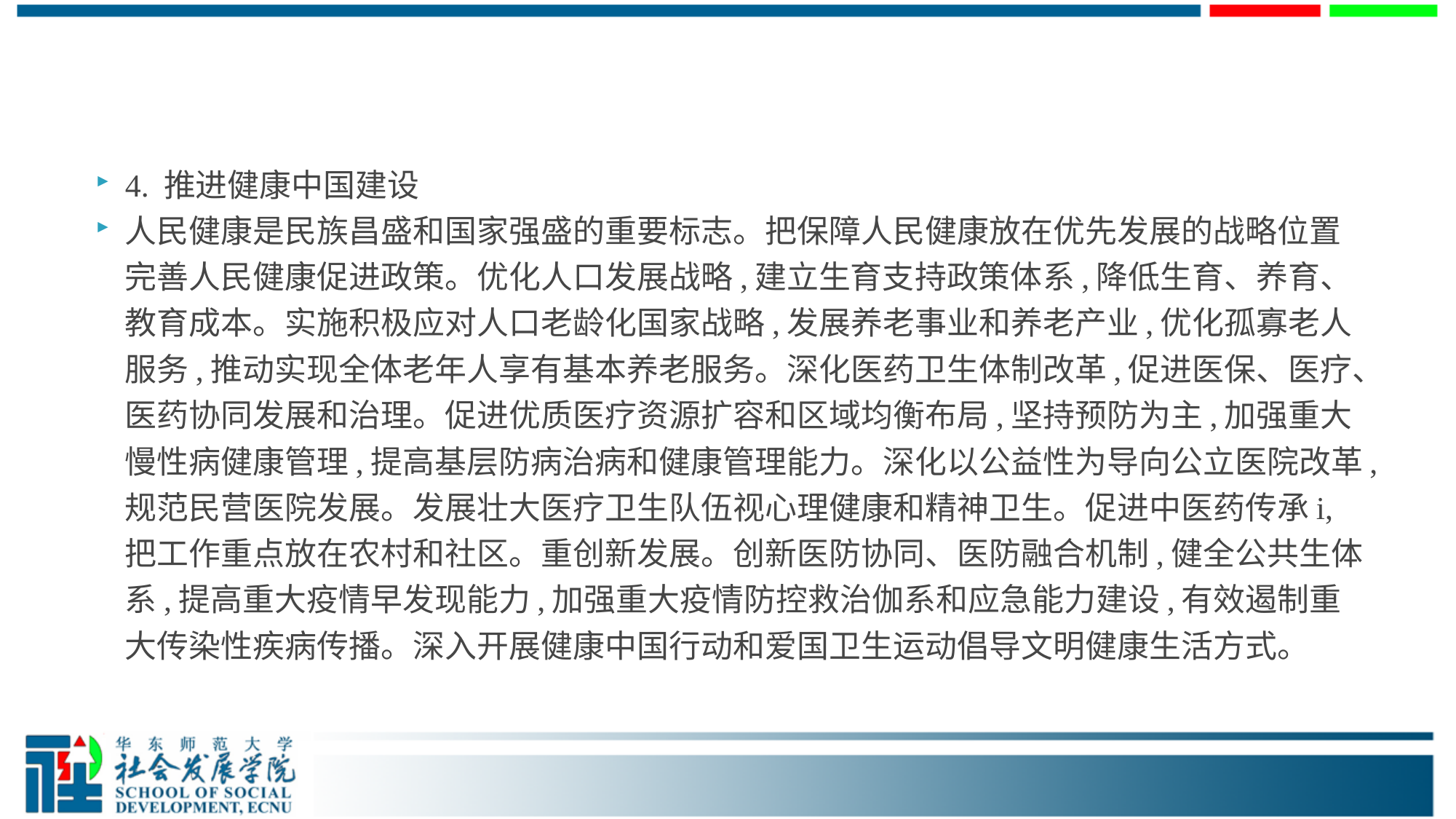

4. 推进健康中国建设
人民健康是民族昌盛和国家强盛的重要标志。把保障人民健康放在优先发展的战略位置完善人民健康促进政策。优化人口发展战略,建立生育支持政策体系,降低生育、养育、教育成本。实施积极应对人口老龄化国家战略,发展养老事业和养老产业,优化孤寡老人服务,推动实现全体老年人享有基本养老服务。深化医药卫生体制改革,促进医保、医疗、医药协同发展和治理。促进优质医疗资源扩容和区域均衡布局,坚持预防为主,加强重大慢性病健康管理,提高基层防病治病和健康管理能力。深化以公益性为导向公立医院改革,规范民营医院发展。发展壮大医疗卫生队伍视心理健康和精神卫生。促进中医药传承i,把工作重点放在农村和社区。重创新发展。创新医防协同、医防融合机制,健全公共生体系,提高重大疫情早发现能力,加强重大疫情防控救治伽系和应急能力建设,有效遏制重大传染性疾病传播。深入开展健康中国行动和爱国卫生运动倡导文明健康生活方式。